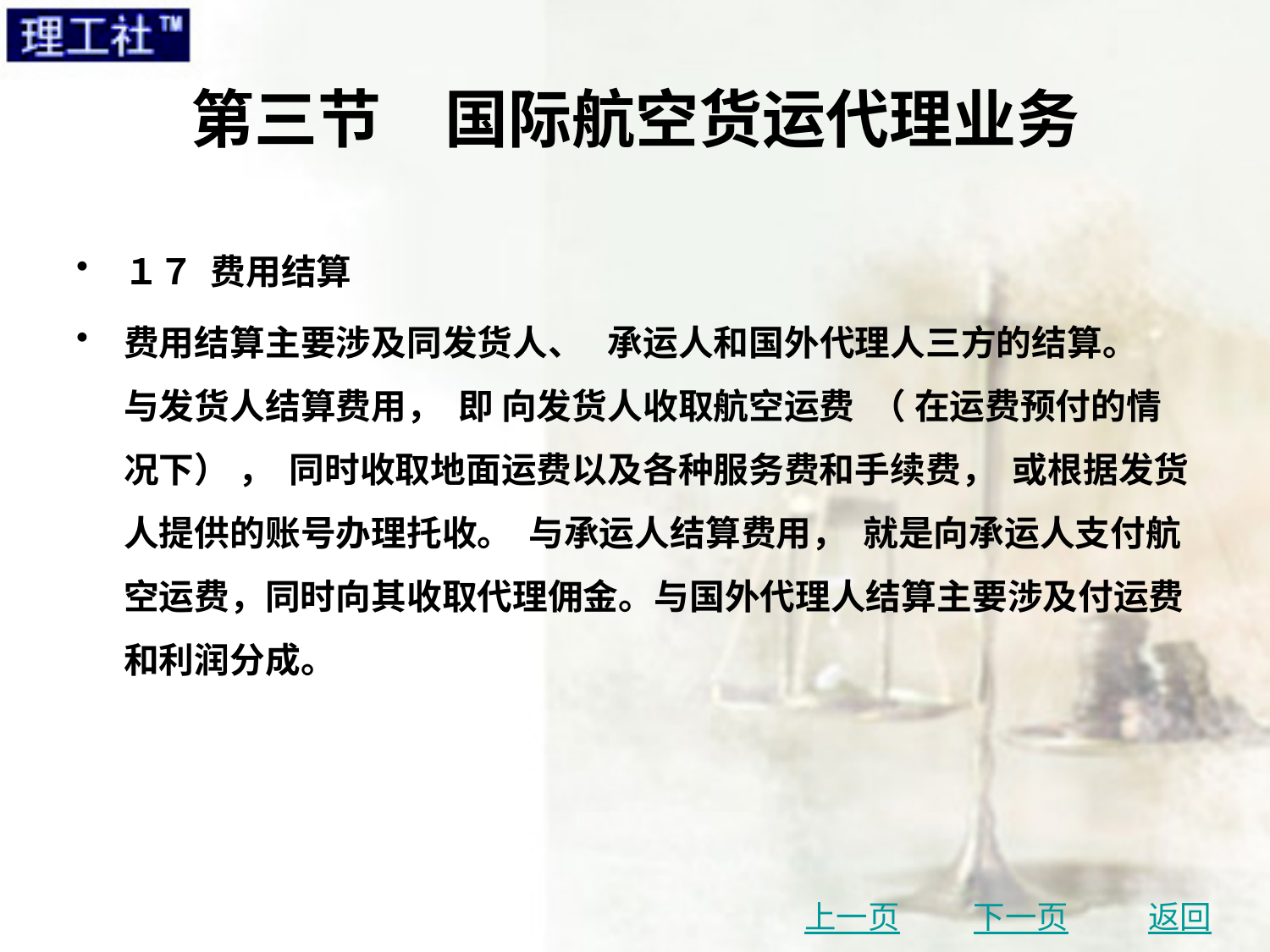

# 第三节　国际航空货运代理业务
１７  费用结算
费用结算主要涉及同发货人、   承运人和国外代理人三方的结算。   与发货人结算费用，  即 向发货人收取航空运费  （ 在运费预付的情况下） ，  同时收取地面运费以及各种服务费和手续费，  或根据发货人提供的账号办理托收。  与承运人结算费用，  就是向承运人支付航空运费，同时向其收取代理佣金。与国外代理人结算主要涉及付运费和利润分成。
上一页
下一页
返回